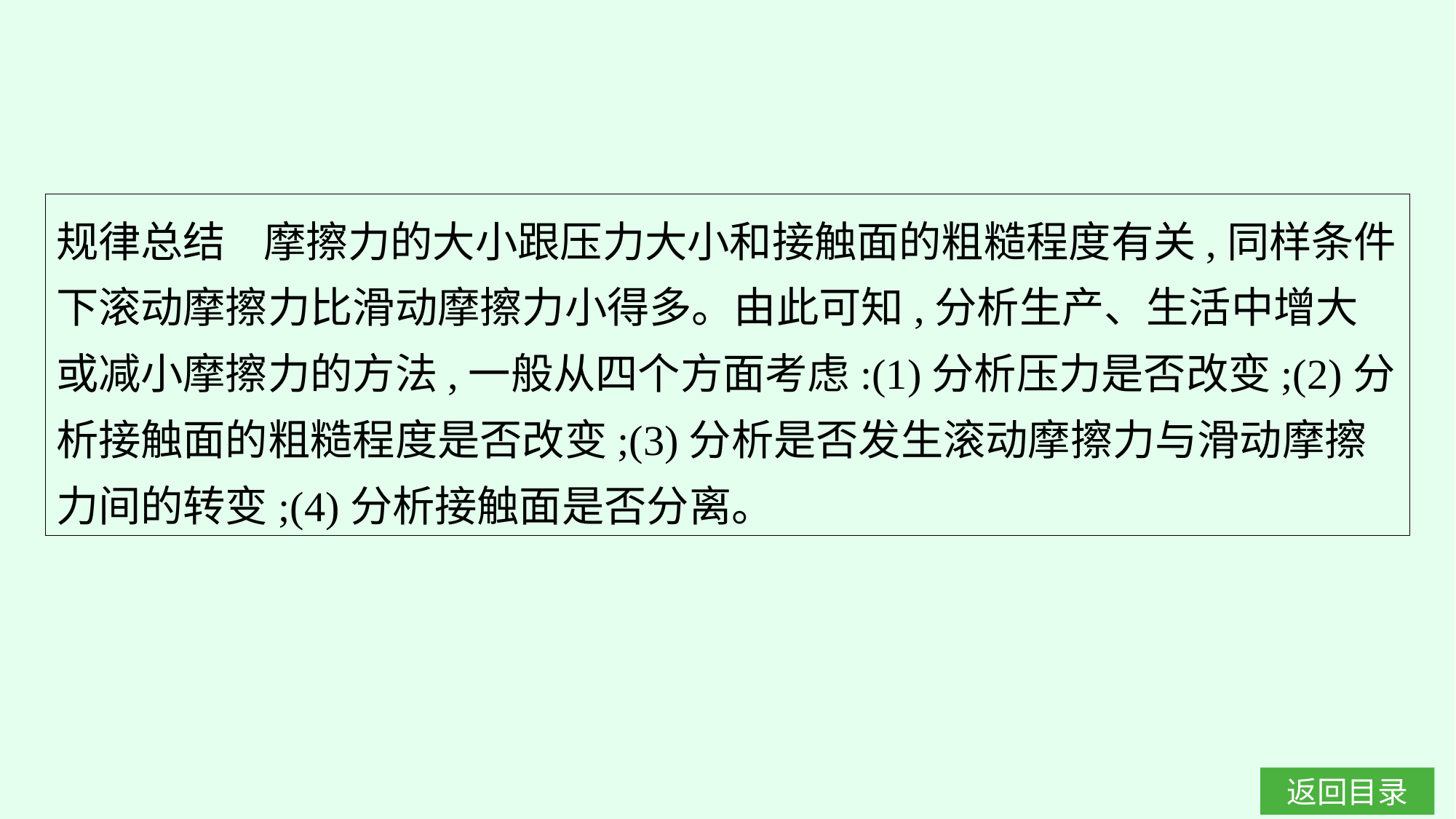

规律总结    摩擦力的大小跟压力大小和接触面的粗糙程度有关,同样条件下滚动摩擦力比滑动摩擦力小得多。由此可知,分析生产、生活中增大或减小摩擦力的方法,一般从四个方面考虑:(1)分析压力是否改变;(2)分析接触面的粗糙程度是否改变;(3)分析是否发生滚动摩擦力与滑动摩擦力间的转变;(4)分析接触面是否分离。